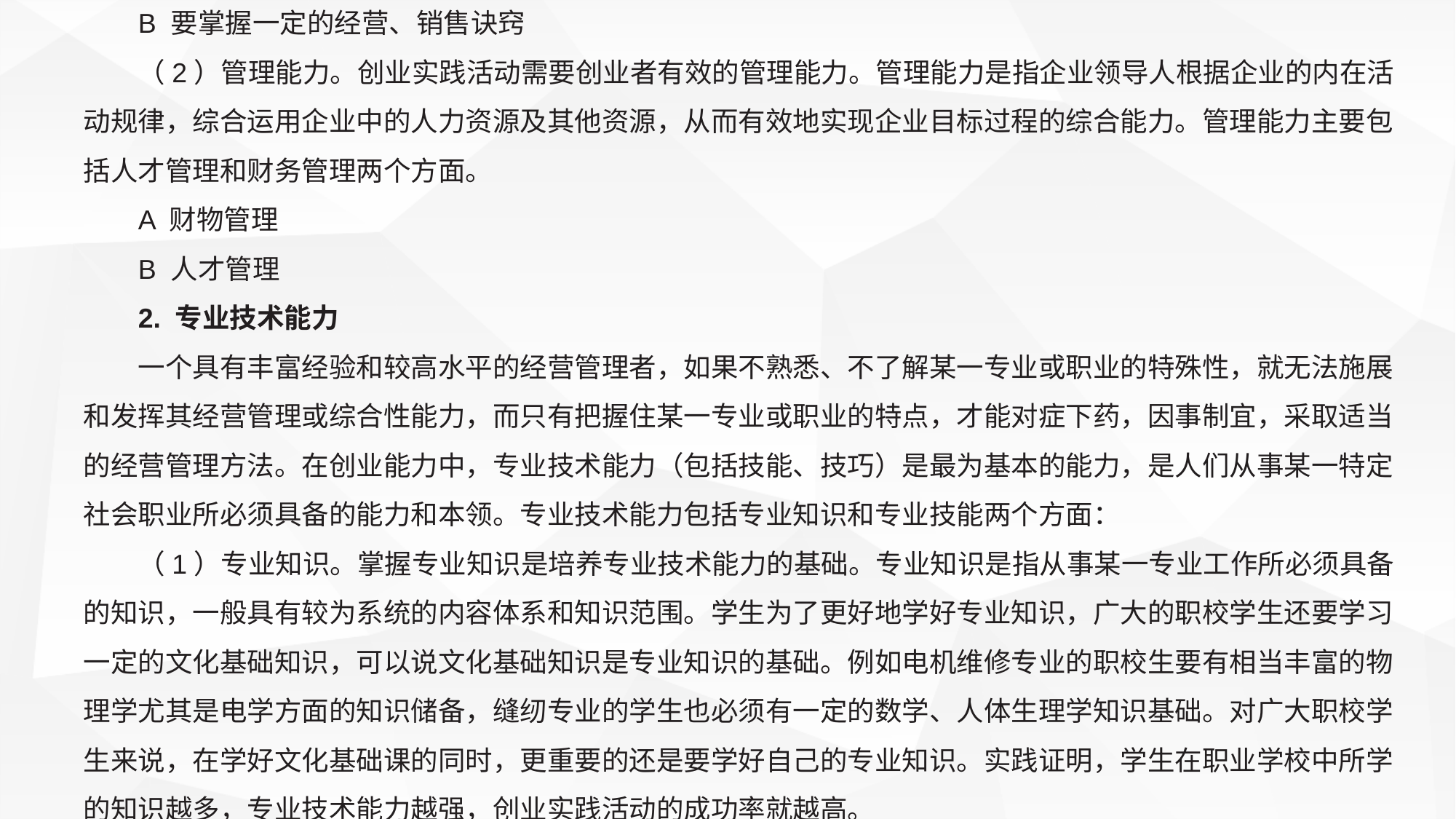

B 要掌握一定的经营、销售诀窍
（2）管理能力。创业实践活动需要创业者有效的管理能力。管理能力是指企业领导人根据企业的内在活动规律，综合运用企业中的人力资源及其他资源，从而有效地实现企业目标过程的综合能力。管理能力主要包括人才管理和财务管理两个方面。
A 财物管理
B 人才管理
2. 专业技术能力
一个具有丰富经验和较高水平的经营管理者，如果不熟悉、不了解某一专业或职业的特殊性，就无法施展和发挥其经营管理或综合性能力，而只有把握住某一专业或职业的特点，才能对症下药，因事制宜，采取适当的经营管理方法。在创业能力中，专业技术能力（包括技能、技巧）是最为基本的能力，是人们从事某一特定社会职业所必须具备的能力和本领。专业技术能力包括专业知识和专业技能两个方面：
（1）专业知识。掌握专业知识是培养专业技术能力的基础。专业知识是指从事某一专业工作所必须具备的知识，一般具有较为系统的内容体系和知识范围。学生为了更好地学好专业知识，广大的职校学生还要学习一定的文化基础知识，可以说文化基础知识是专业知识的基础。例如电机维修专业的职校生要有相当丰富的物理学尤其是电学方面的知识储备，缝纫专业的学生也必须有一定的数学、人体生理学知识基础。对广大职校学生来说，在学好文化基础课的同时，更重要的还是要学好自己的专业知识。实践证明，学生在职业学校中所学的知识越多，专业技术能力越强，创业实践活动的成功率就越高。